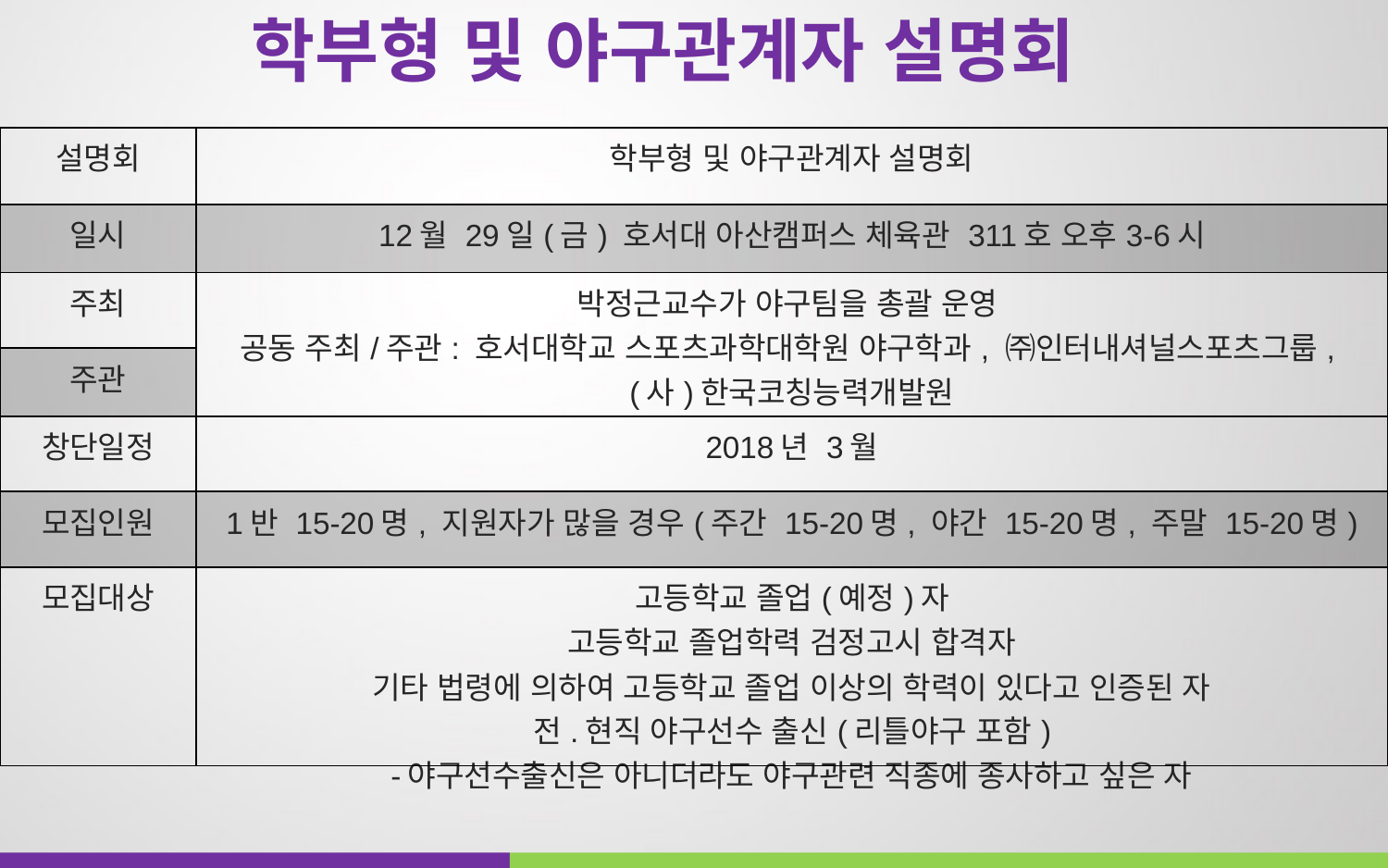

학부형 및 야구관계자 설명회
| 설명회 | 학부형 및 야구관계자 설명회 |
| --- | --- |
| 일시 | 12월 29일(금) 호서대 아산캠퍼스 체육관 311호 오후3-6시 |
| 주최 | 박정근교수가 야구팀을 총괄 운영 공동 주최/주관: 호서대학교 스포츠과학대학원 야구학과, ㈜인터내셔널스포츠그룹, (사)한국코칭능력개발원 |
| 주관 |  |
| 창단일정 | 2018년 3월 |
| 모집인원 | 1반 15-20명, 지원자가 많을 경우(주간 15-20명, 야간 15-20명, 주말 15-20명) |
| 모집대상 | 고등학교 졸업(예정)자 고등학교 졸업학력 검정고시 합격자 기타 법령에 의하여 고등학교 졸업 이상의 학력이 있다고 인증된 자 전.현직 야구선수 출신(리틀야구 포함) -야구선수출신은 아니더라도 야구관련 직종에 종사하고 싶은 자 |
Content
Content
Content
Content
Content
Content